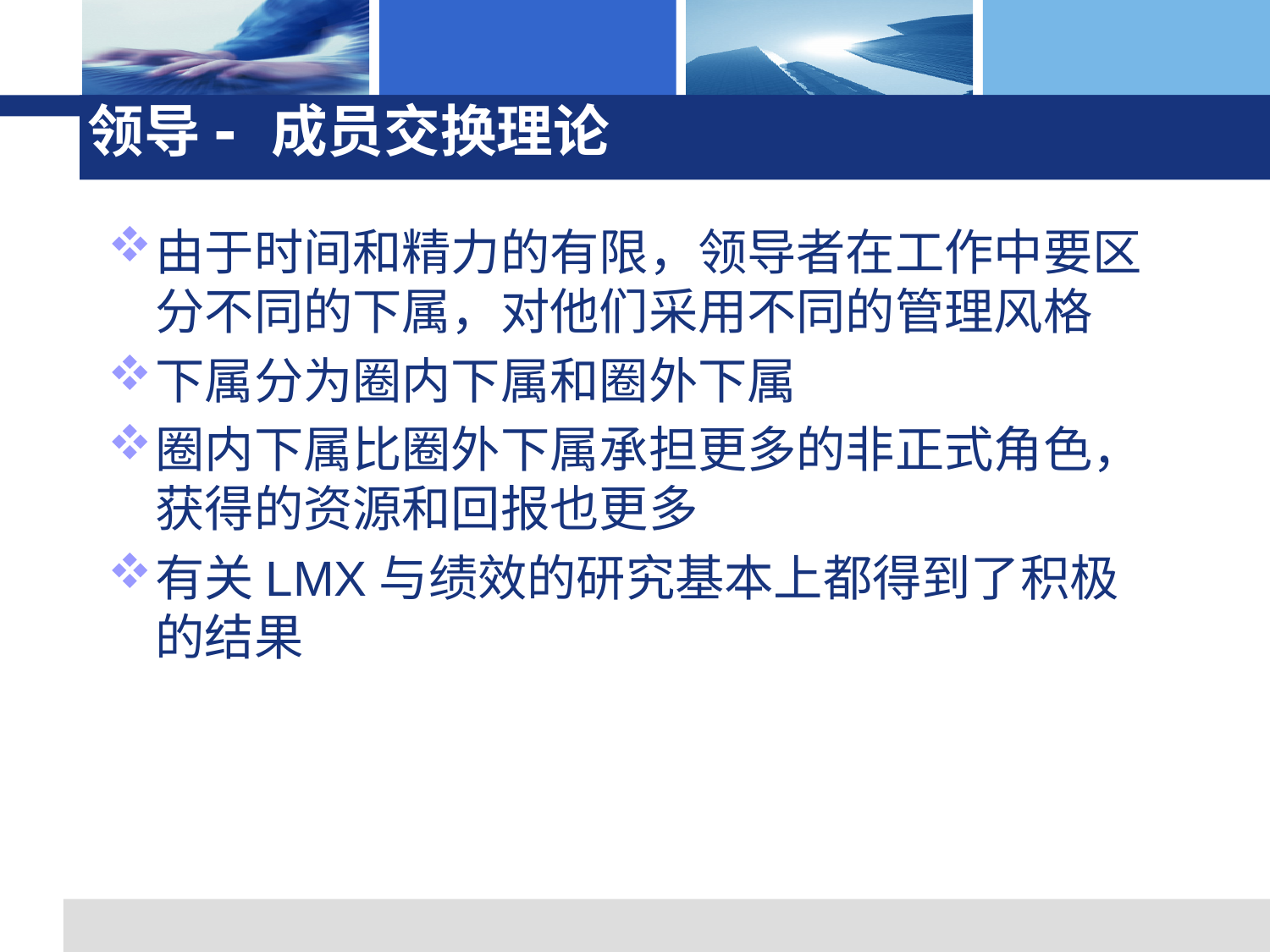

# 领导- 成员交换理论
由于时间和精力的有限，领导者在工作中要区分不同的下属，对他们采用不同的管理风格
下属分为圈内下属和圈外下属
圈内下属比圈外下属承担更多的非正式角色，获得的资源和回报也更多
有关LMX与绩效的研究基本上都得到了积极的结果